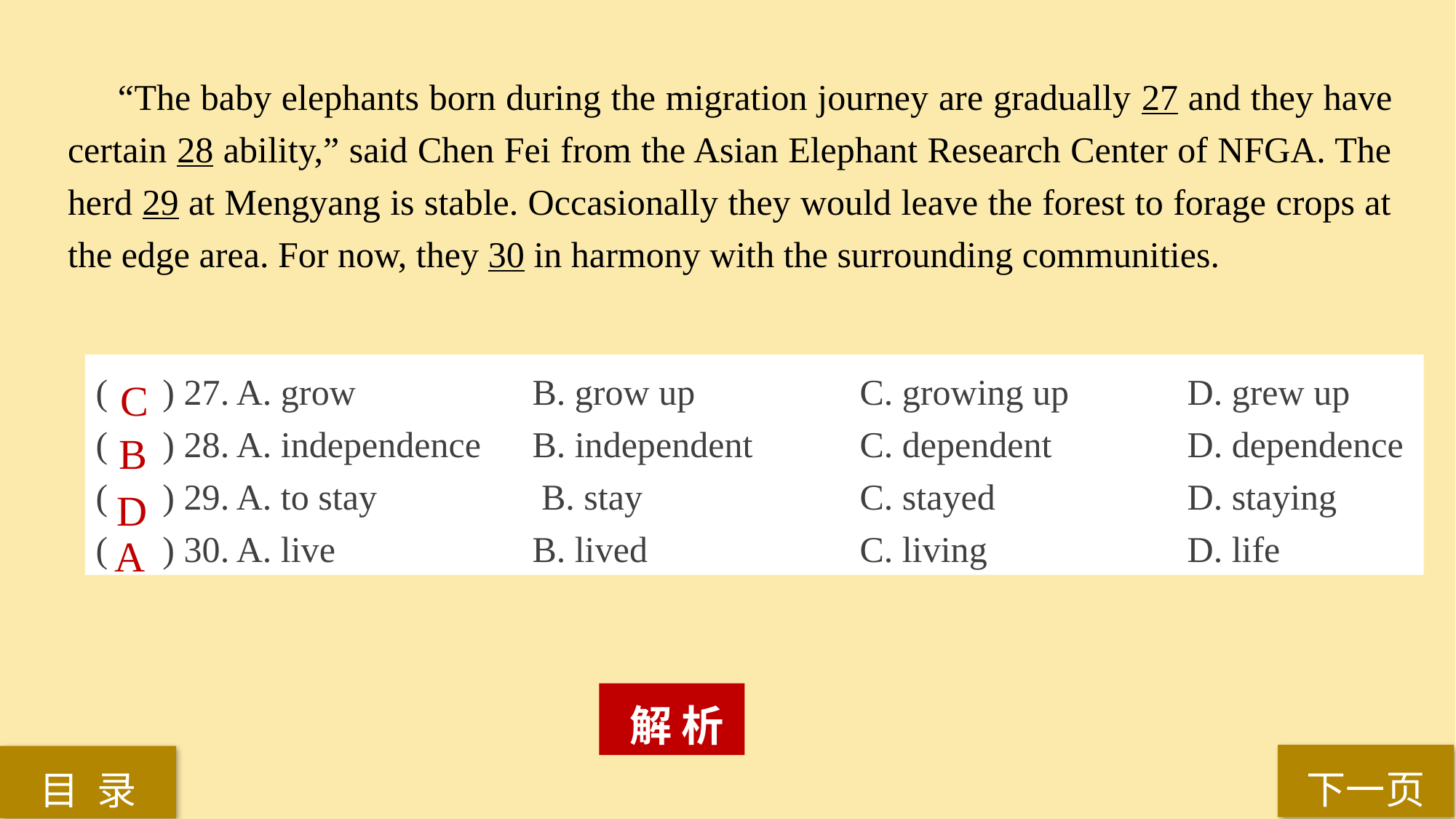

“The baby elephants born during the migration journey are gradually 27 and they have certain 28 ability,” said Chen Fei from the Asian Elephant Research Center of NFGA. The herd 29 at Mengyang is stable. Occasionally they would leave the forest to forage crops at the edge area. For now, they 30 in harmony with the surrounding communities.
(      ) 27. A. grow 		B. grow up 		C. growing up 	D. grew up
(      ) 28. A. independence 	B. independent 	C. dependent 		D. dependence
(      ) 29. A. to stay		 B. stay 		C. stayed 		D. staying
(      ) 30. A. live 		B. lived 		C. living 		D. life
C
B
D
A
 解 析